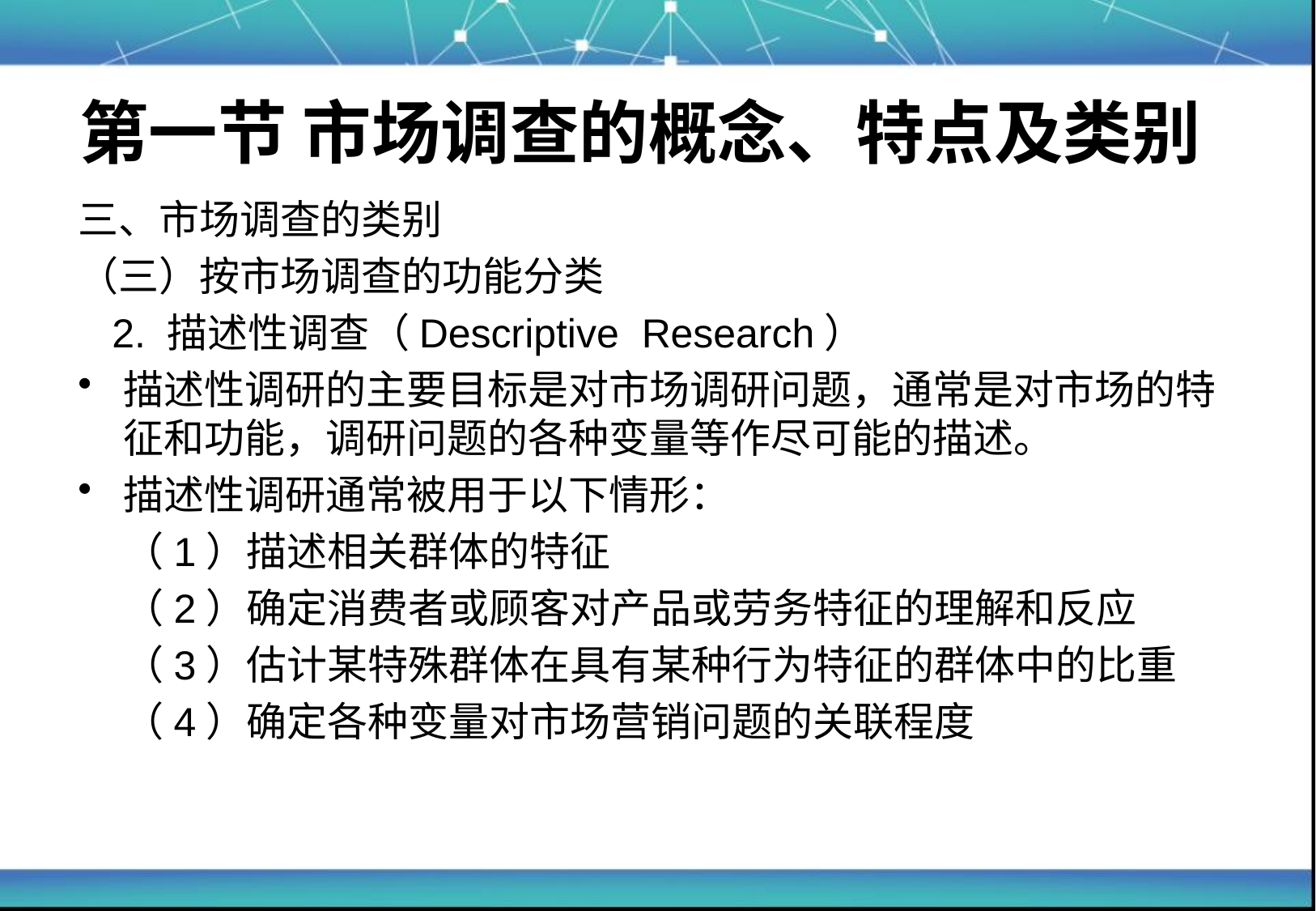

# 第一节 市场调查的概念、特点及类别
三、市场调查的类别
（三）按市场调查的功能分类
   2. 描述性调查（Descriptive  Research）
描述性调研的主要目标是对市场调研问题，通常是对市场的特征和功能，调研问题的各种变量等作尽可能的描述。
描述性调研通常被用于以下情形：
	（1）描述相关群体的特征
	（2）确定消费者或顾客对产品或劳务特征的理解和反应
	（3）估计某特殊群体在具有某种行为特征的群体中的比重
	（4）确定各种变量对市场营销问题的关联程度